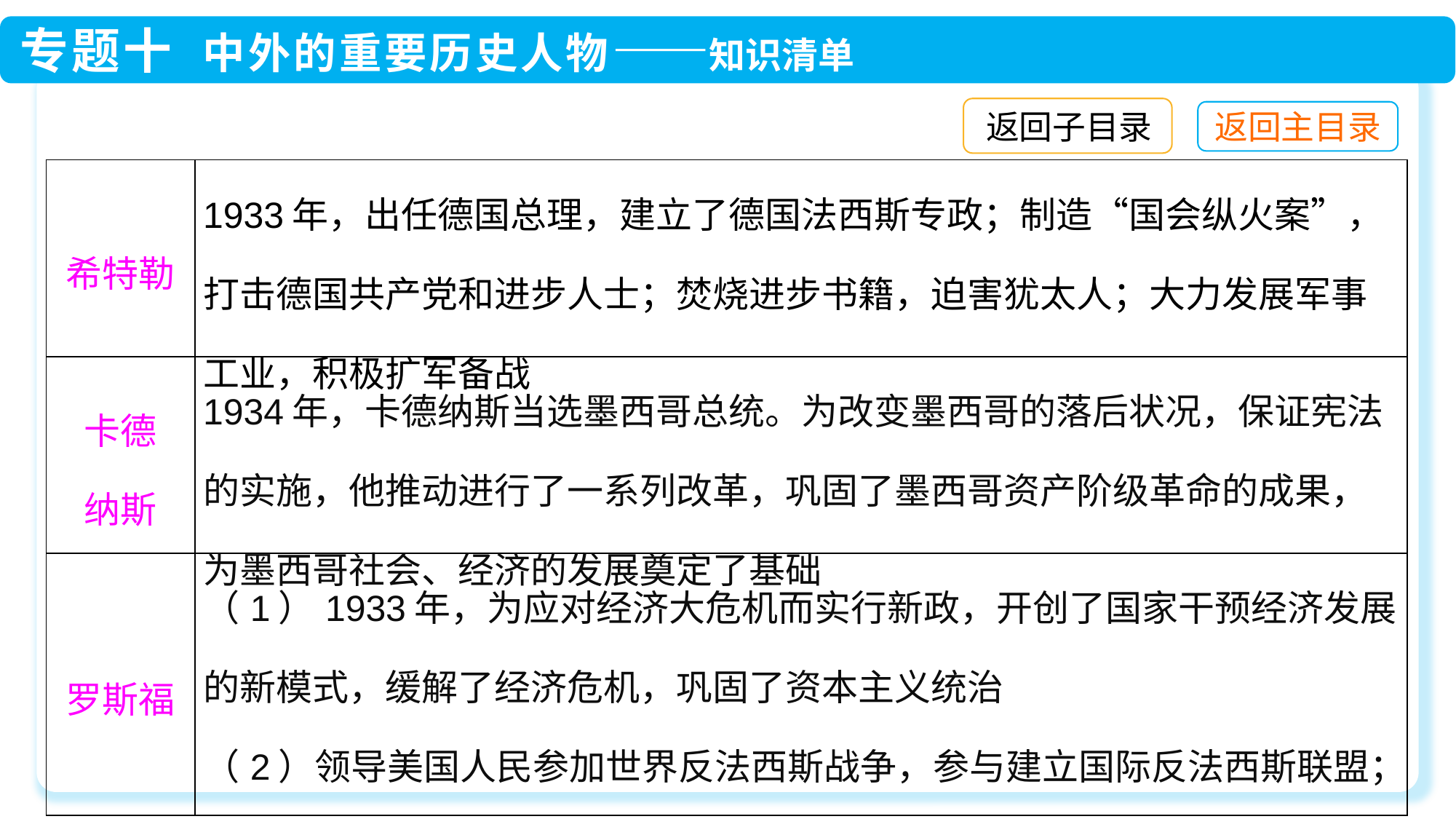

返回子目录
| 希特勒 | 1933年，出任德国总理，建立了德国法西斯专政；制造“国会纵火案”，打击德国共产党和进步人士；焚烧进步书籍，迫害犹太人；大力发展军事工业，积极扩军备战 |
| --- | --- |
| 卡德 纳斯 | 1934年，卡德纳斯当选墨西哥总统。为改变墨西哥的落后状况，保证宪法的实施，他推动进行了一系列改革，巩固了墨西哥资产阶级革命的成果，为墨西哥社会、经济的发展奠定了基础 |
| 罗斯福 | （1）1933年，为应对经济大危机而实行新政，开创了国家干预经济发展的新模式，缓解了经济危机，巩固了资本主义统治 （2）领导美国人民参加世界反法西斯战争，参与建立国际反法西斯联盟；参加雅尔塔会议，为世界反法西斯战争的胜利作出了巨大贡献 |